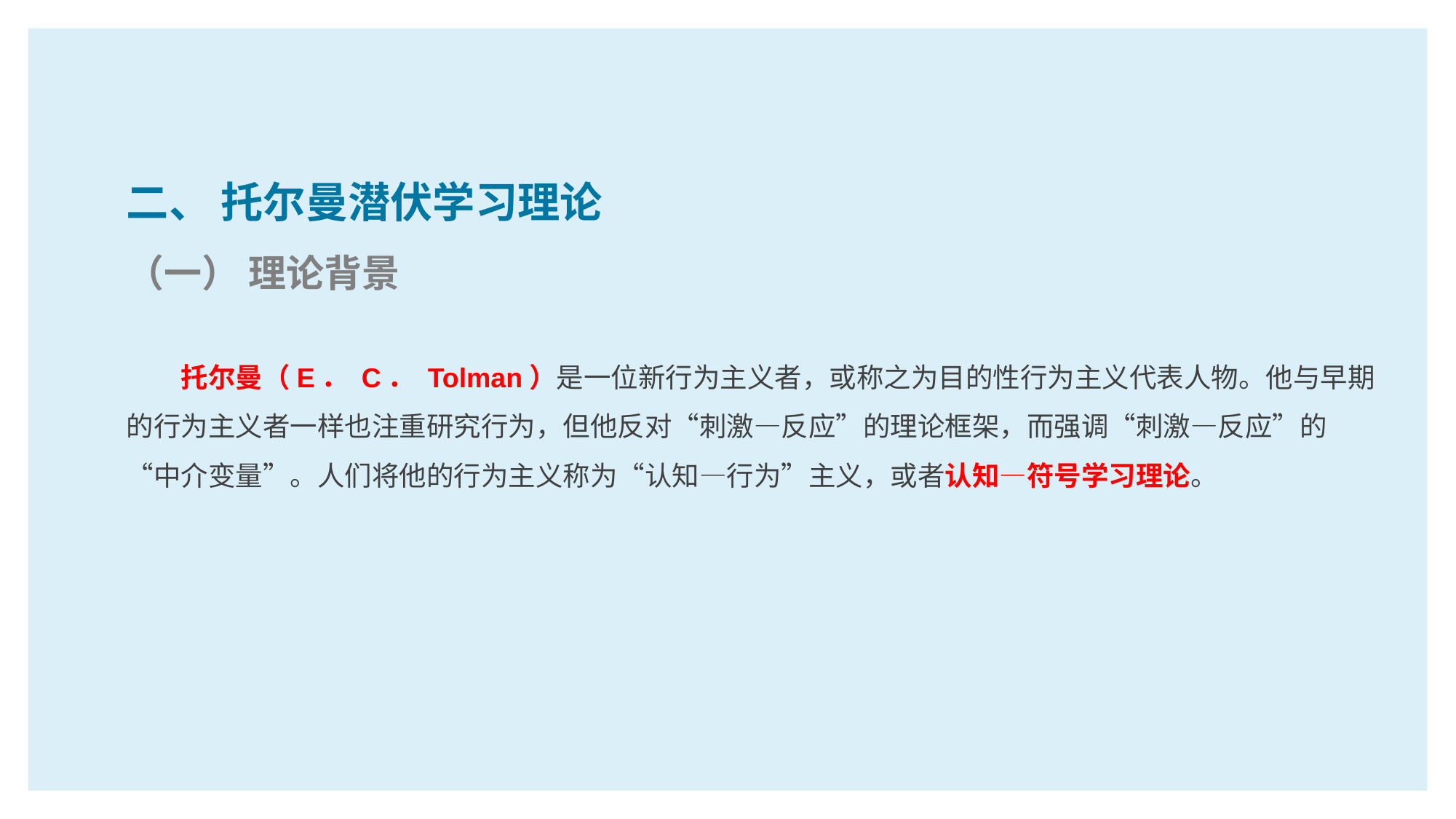

二、 托尔曼潜伏学习理论
（一） 理论背景

托尔曼（E． C． Tolman）是一位新行为主义者，或称之为目的性行为主义代表人物。他与早期的行为主义者一样也注重研究行为，但他反对“刺激—反应”的理论框架，而强调“刺激—反应”的“中介变量”。人们将他的行为主义称为“认知—行为”主义，或者认知—符号学习理论。